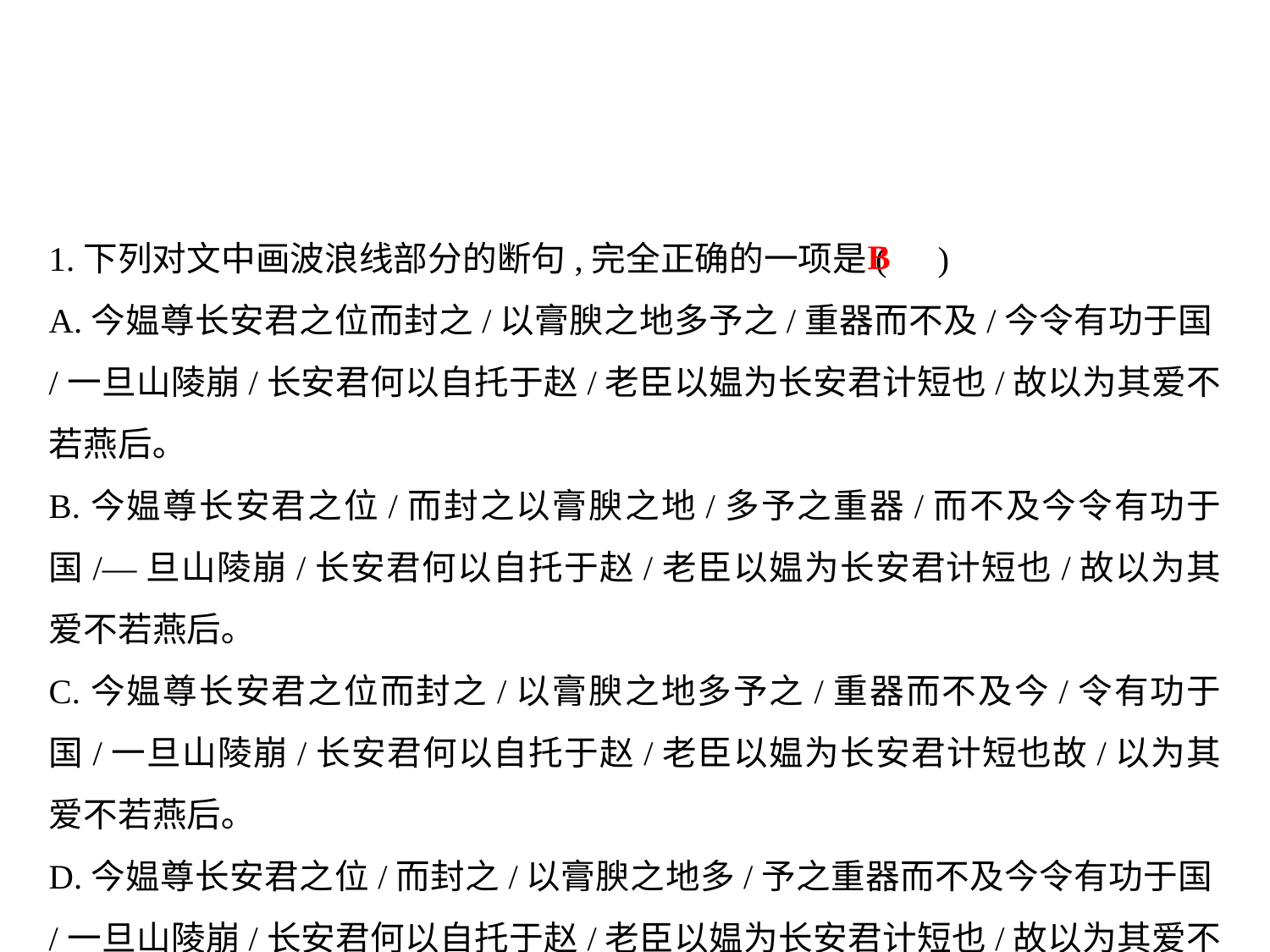

1.下列对文中画波浪线部分的断句,完全正确的一项是(	)
A.今媪尊长安君之位而封之/以膏腴之地多予之/重器而不及/今令有功于国/一旦山陵崩/长安君何以自托于赵/老臣以媪为长安君计短也/故以为其爱不若燕后｡
B.今媪尊长安君之位/而封之以膏腴之地/多予之重器/而不及今令有功于国/—旦山陵崩/长安君何以自托于赵/老臣以媪为长安君计短也/故以为其爱不若燕后｡
C.今媪尊长安君之位而封之/以膏腴之地多予之/重器而不及今/令有功于国/一旦山陵崩/长安君何以自托于赵/老臣以媪为长安君计短也故/以为其爱不若燕后｡
D.今媪尊长安君之位/而封之/以膏腴之地多/予之重器而不及今令有功于国/一旦山陵崩/长安君何以自托于赵/老臣以媪为长安君计短也/故以为其爱不若燕后｡
B